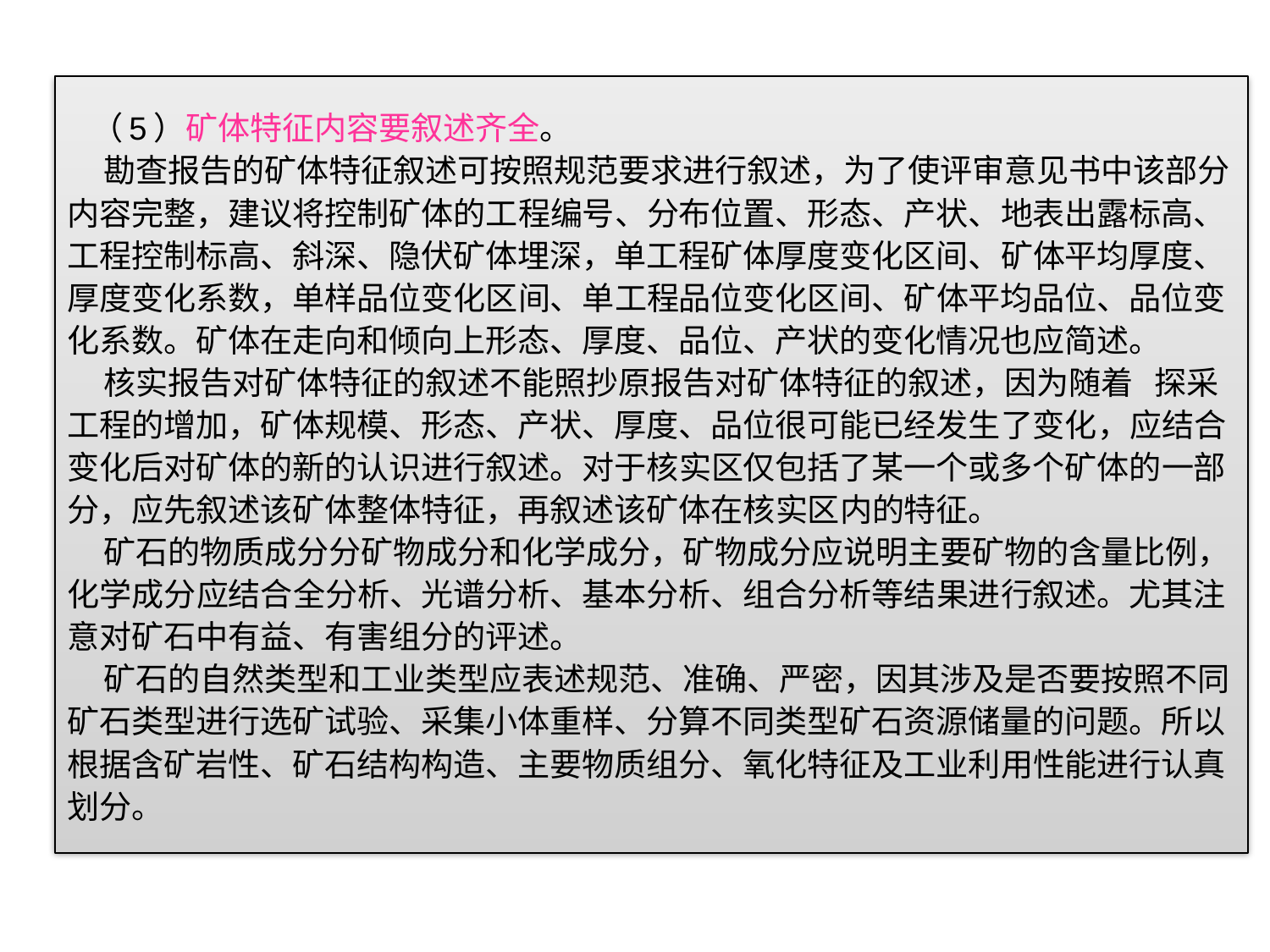

（5）矿体特征内容要叙述齐全。
     勘查报告的矿体特征叙述可按照规范要求进行叙述，为了使评审意见书中该部分内容完整，建议将控制矿体的工程编号、分布位置、形态、产状、地表出露标高、工程控制标高、斜深、隐伏矿体埋深，单工程矿体厚度变化区间、矿体平均厚度、厚度变化系数，单样品位变化区间、单工程品位变化区间、矿体平均品位、品位变化系数。矿体在走向和倾向上形态、厚度、品位、产状的变化情况也应简述。
     核实报告对矿体特征的叙述不能照抄原报告对矿体特征的叙述，因为随着   探采工程的增加，矿体规模、形态、产状、厚度、品位很可能已经发生了变化，应结合变化后对矿体的新的认识进行叙述。对于核实区仅包括了某一个或多个矿体的一部分，应先叙述该矿体整体特征，再叙述该矿体在核实区内的特征。
     矿石的物质成分分矿物成分和化学成分，矿物成分应说明主要矿物的含量比例，化学成分应结合全分析、光谱分析、基本分析、组合分析等结果进行叙述。尤其注意对矿石中有益、有害组分的评述。
     矿石的自然类型和工业类型应表述规范、准确、严密，因其涉及是否要按照不同矿石类型进行选矿试验、采集小体重样、分算不同类型矿石资源储量的问题。所以根据含矿岩性、矿石结构构造、主要物质组分、氧化特征及工业利用性能进行认真划分。